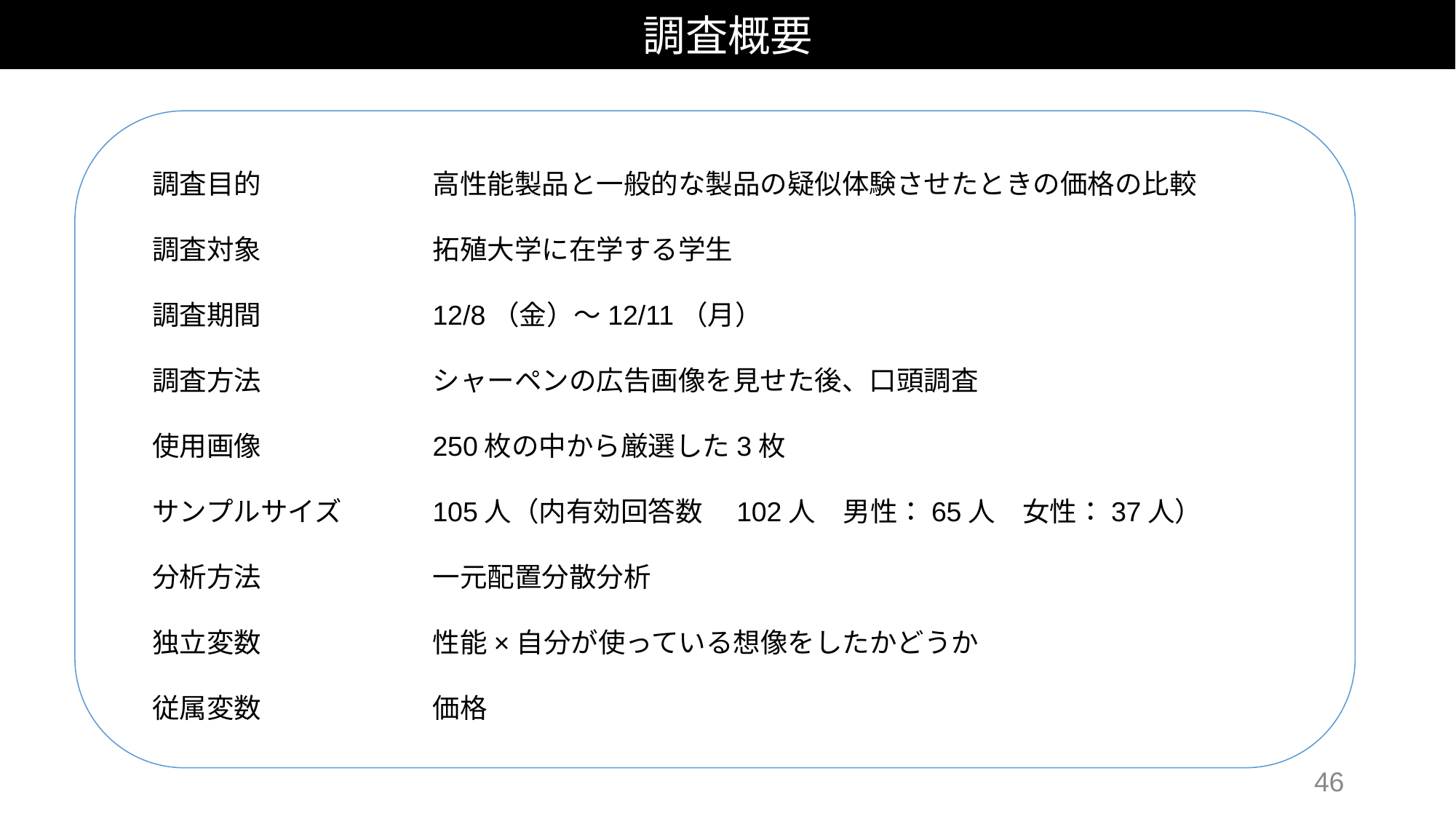

調査概要

調査目的

調査対象

調査期間

調査方法

使用画像

サンプルサイズ

分析方法

独立変数

従属変数
高性能製品と一般的な製品の疑似体験させたときの価格の比較

拓殖大学に在学する学生

12/8（金）～12/11（月）

シャーペンの広告画像を見せた後、口頭調査

250枚の中から厳選した3枚

105人（内有効回答数　102人　男性：65人　女性：37人）

一元配置分散分析

性能×自分が使っている想像をしたかどうか

価格

46